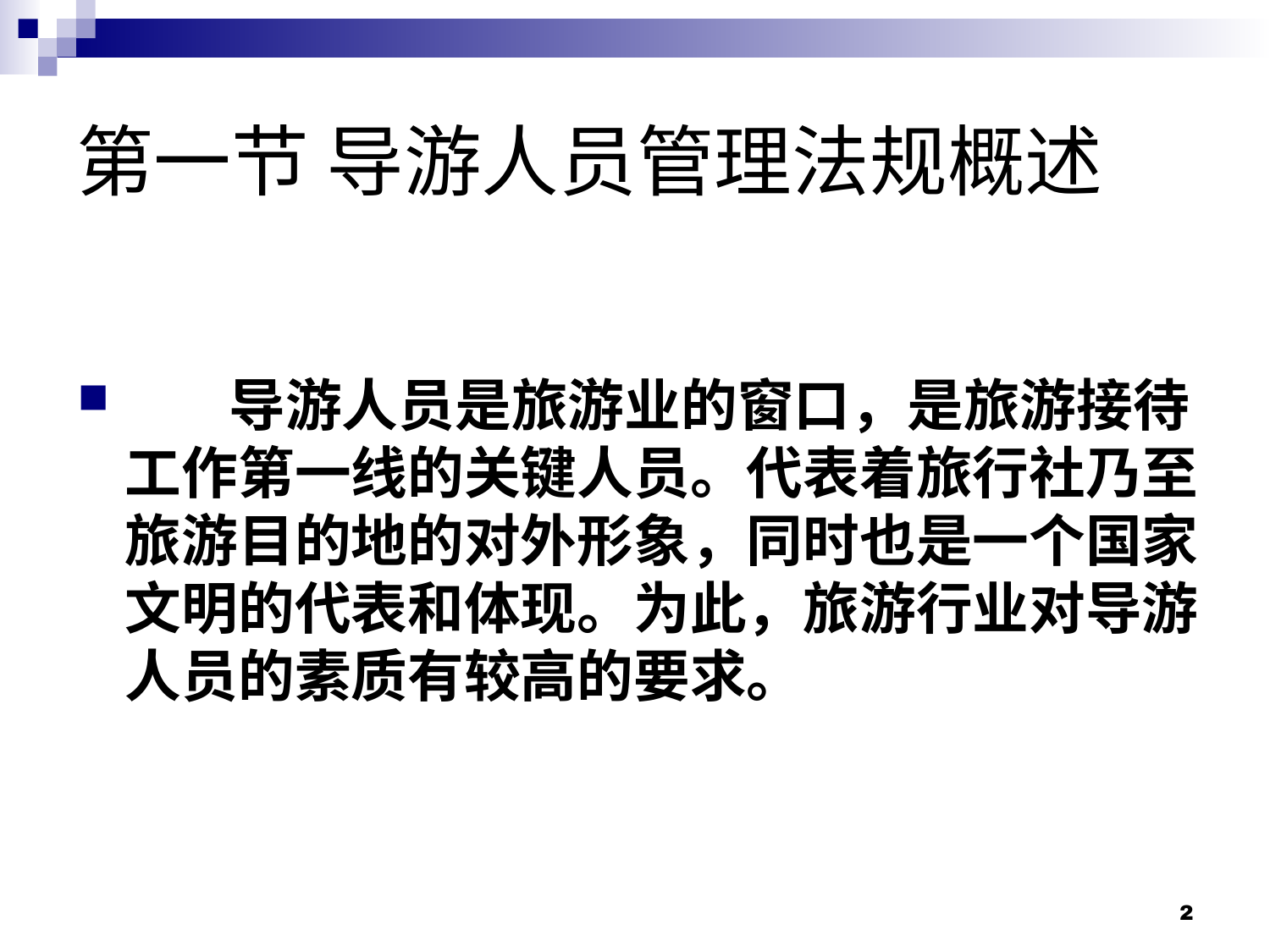

# 第一节 导游人员管理法规概述

       导游人员是旅游业的窗口，是旅游接待工作第一线的关键人员。代表着旅行社乃至旅游目的地的对外形象，同时也是一个国家文明的代表和体现。为此，旅游行业对导游人员的素质有较高的要求。
2